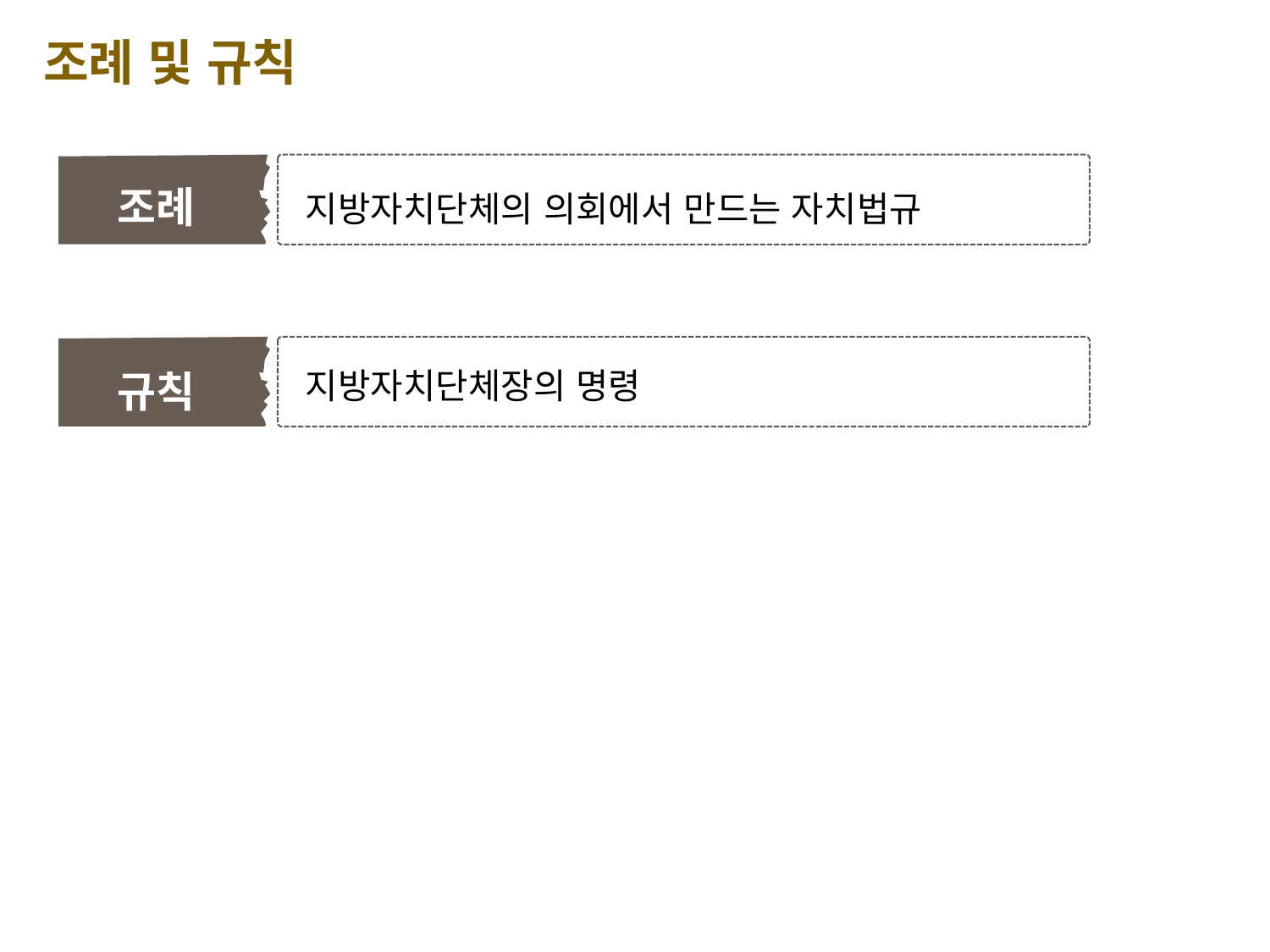

조례 및 규칙

조례
지방자치단체의 의회에서 만드는 자치법규

규칙
지방자치단체장의 명령